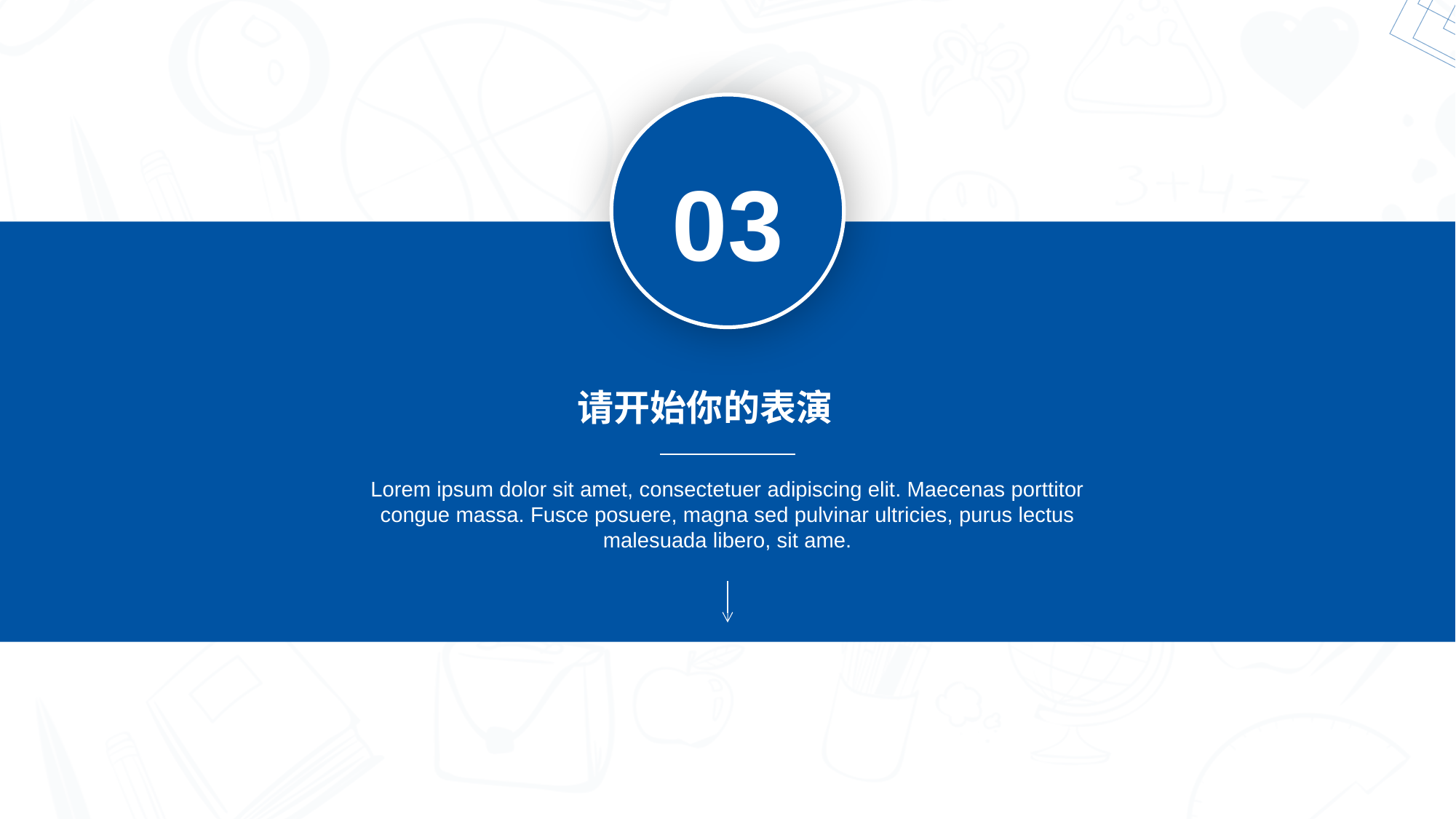

03

请开始你的表演
Lorem ipsum dolor sit amet, consectetuer adipiscing elit. Maecenas porttitor congue massa. Fusce posuere, magna sed pulvinar ultricies, purus lectus malesuada libero, sit ame.